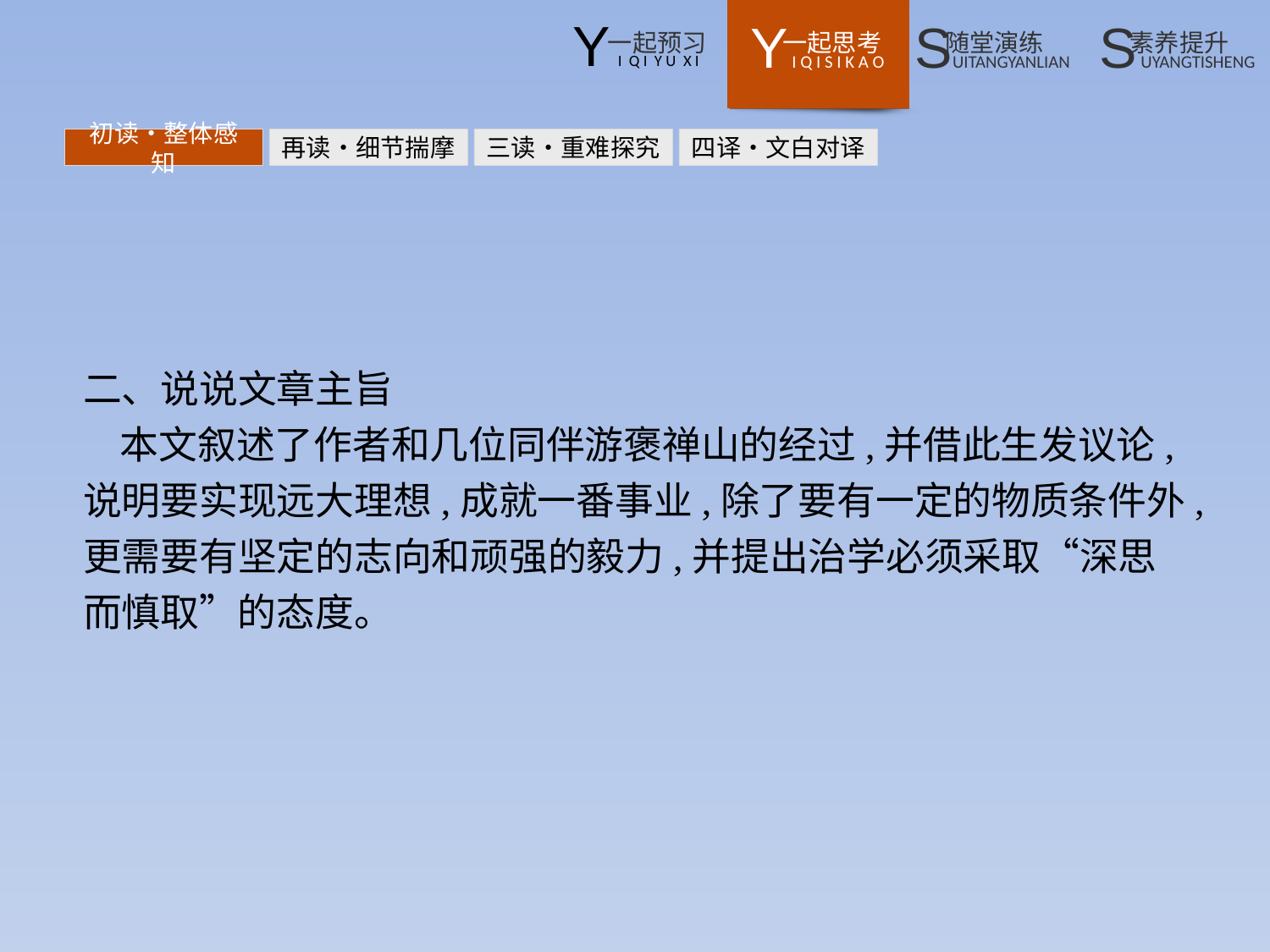

初读•整体感知
再读•细节揣摩
三读•重难探究
四译•文白对译
二、说说文章主旨
本文叙述了作者和几位同伴游褒禅山的经过,并借此生发议论,说明要实现远大理想,成就一番事业,除了要有一定的物质条件外,更需要有坚定的志向和顽强的毅力,并提出治学必须采取“深思而慎取”的态度。